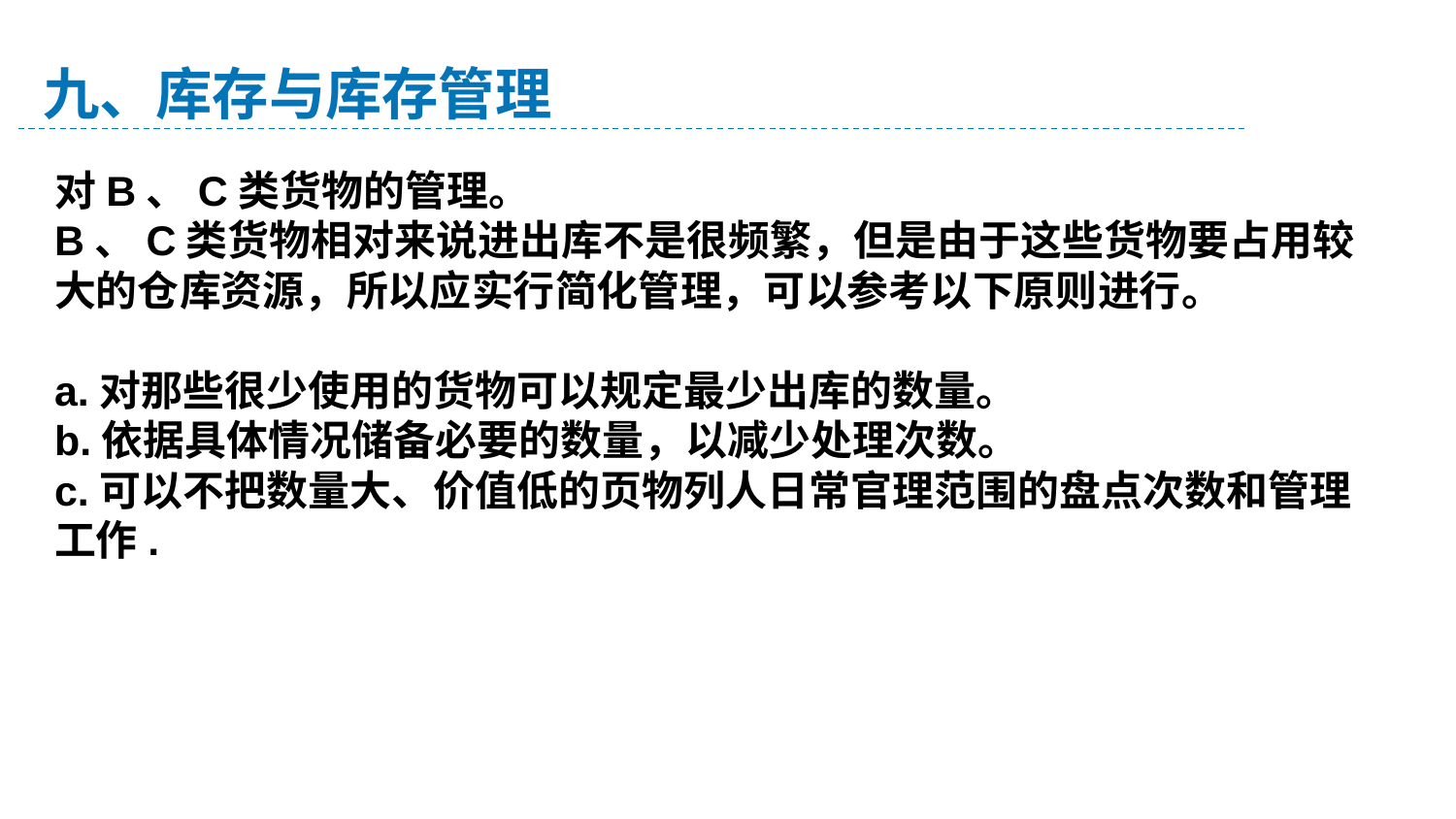

九、库存与库存管理
对B、C类货物的管理。
B、C类货物相对来说进出库不是很频繁，但是由于这些货物要占用较大的仓库资源，所以应实行简化管理，可以参考以下原则进行。

a.对那些很少使用的货物可以规定最少出库的数量。
b.依据具体情况储备必要的数量，以减少处理次数。
c.可以不把数量大、价值低的页物列人日常官理范围的盘点次数和管理工作.